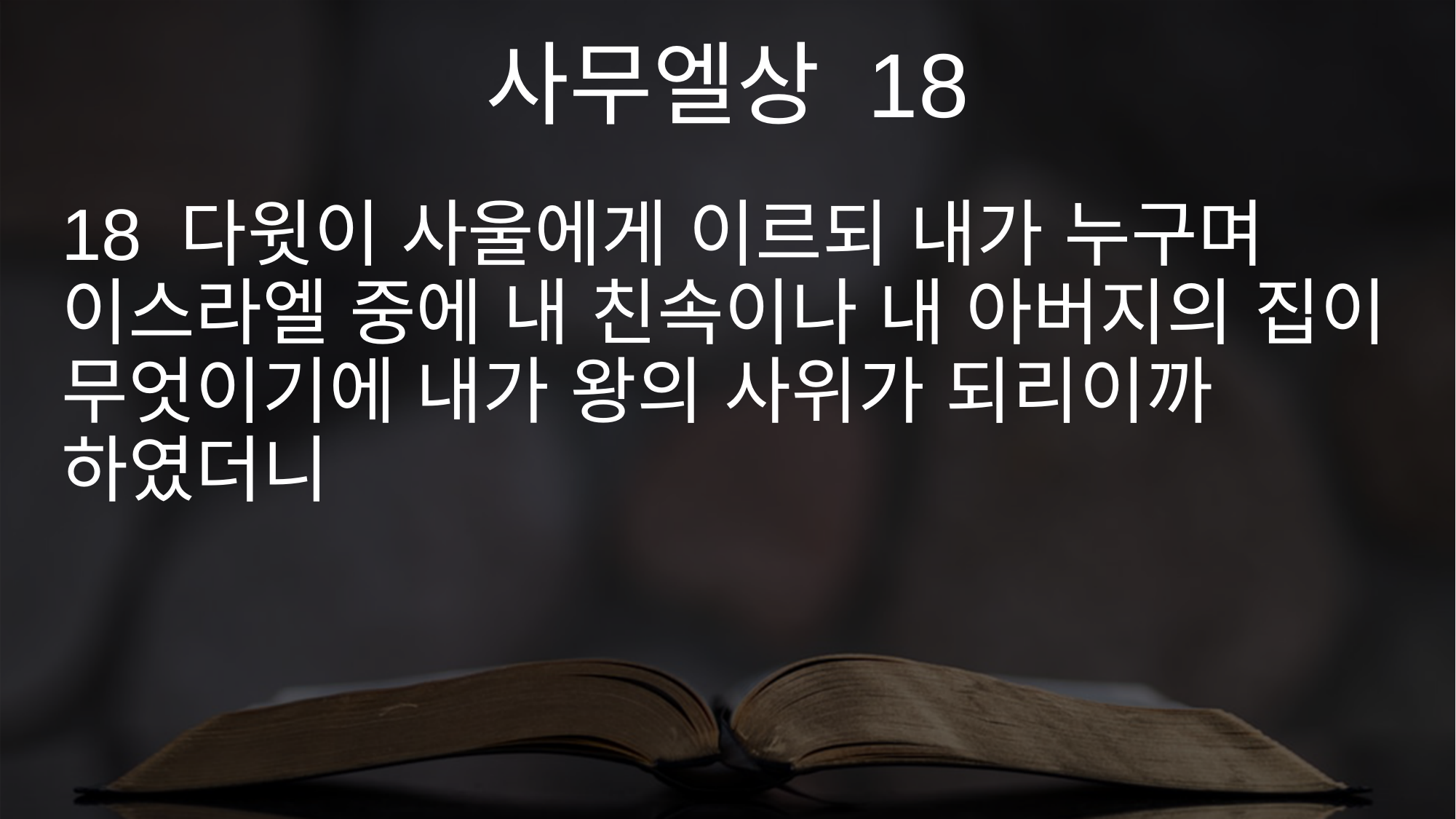

사무엘상 18
18 다윗이 사울에게 이르되 내가 누구며 이스라엘 중에 내 친속이나 내 아버지의 집이 무엇이기에 내가 왕의 사위가 되리이까 하였더니